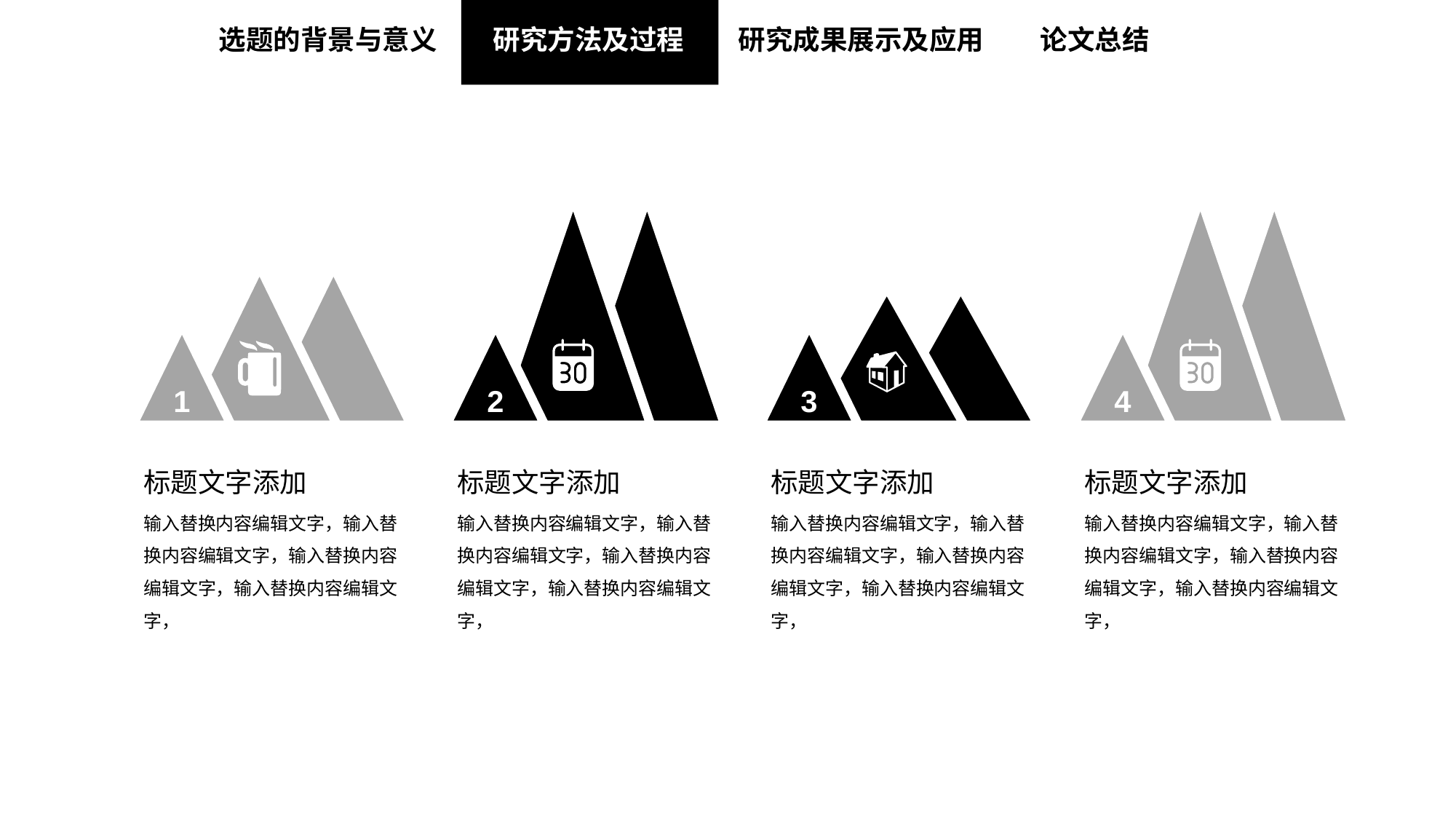

选题的背景与意义
研究方法及过程
研究成果展示及应用
论文总结

2

4

1

3

标题文字添加
输入替换内容编辑文字，输入替换内容编辑文字，输入替换内容编辑文字，输入替换内容编辑文字，
标题文字添加
输入替换内容编辑文字，输入替换内容编辑文字，输入替换内容编辑文字，输入替换内容编辑文字，
标题文字添加
输入替换内容编辑文字，输入替换内容编辑文字，输入替换内容编辑文字，输入替换内容编辑文字，
标题文字添加
输入替换内容编辑文字，输入替换内容编辑文字，输入替换内容编辑文字，输入替换内容编辑文字，